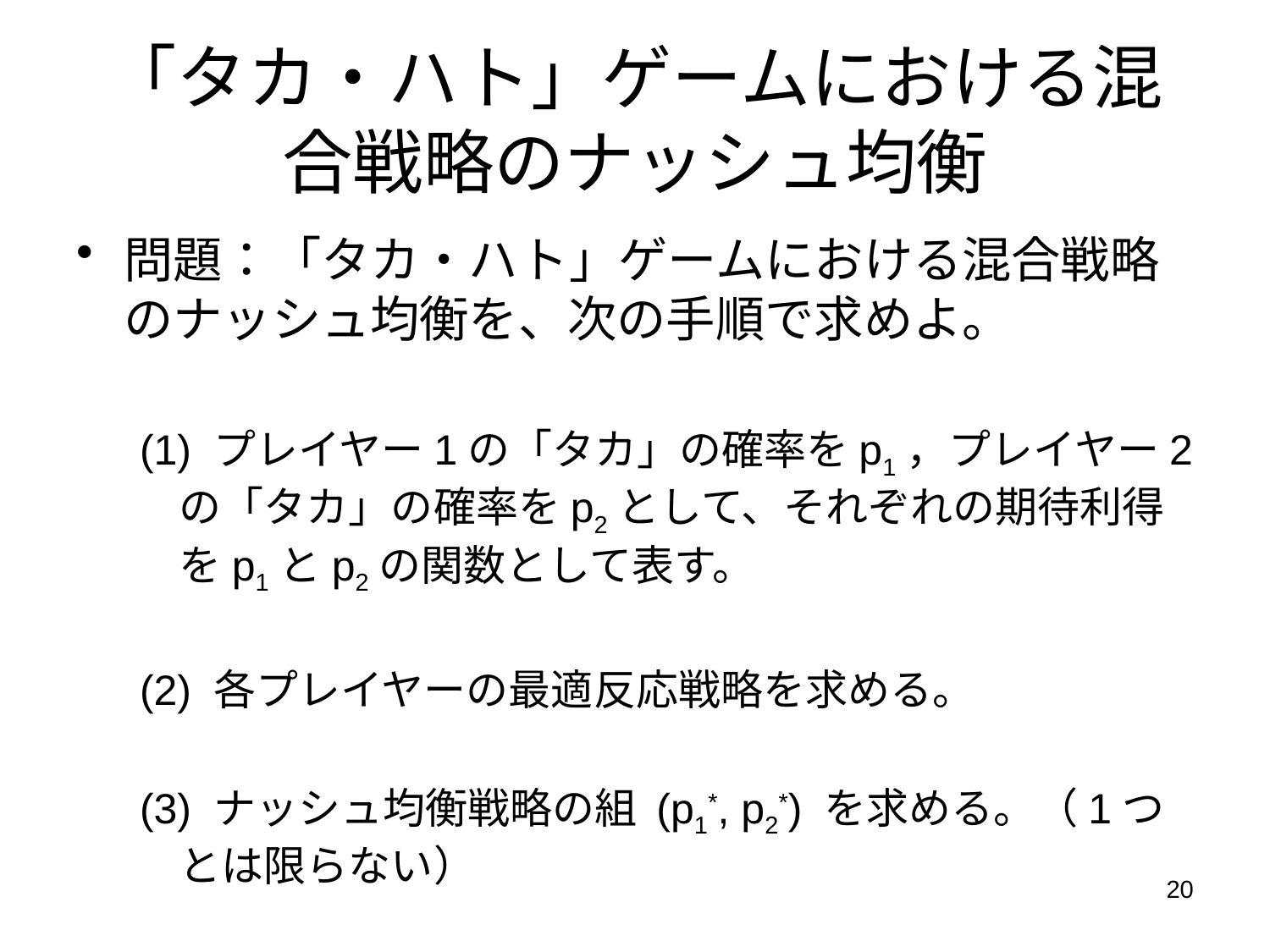

# 「タカ・ハト」ゲームにおける混合戦略のナッシュ均衡
問題：「タカ・ハト」ゲームにおける混合戦略のナッシュ均衡を、次の手順で求めよ。

(1) プレイヤー1の「タカ」の確率をp1，プレイヤー2の「タカ」の確率をp2として、それぞれの期待利得をp1とp2の関数として表す。

(2) 各プレイヤーの最適反応戦略を求める。

(3) ナッシュ均衡戦略の組 (p1*, p2*) を求める。（1つとは限らない）
20